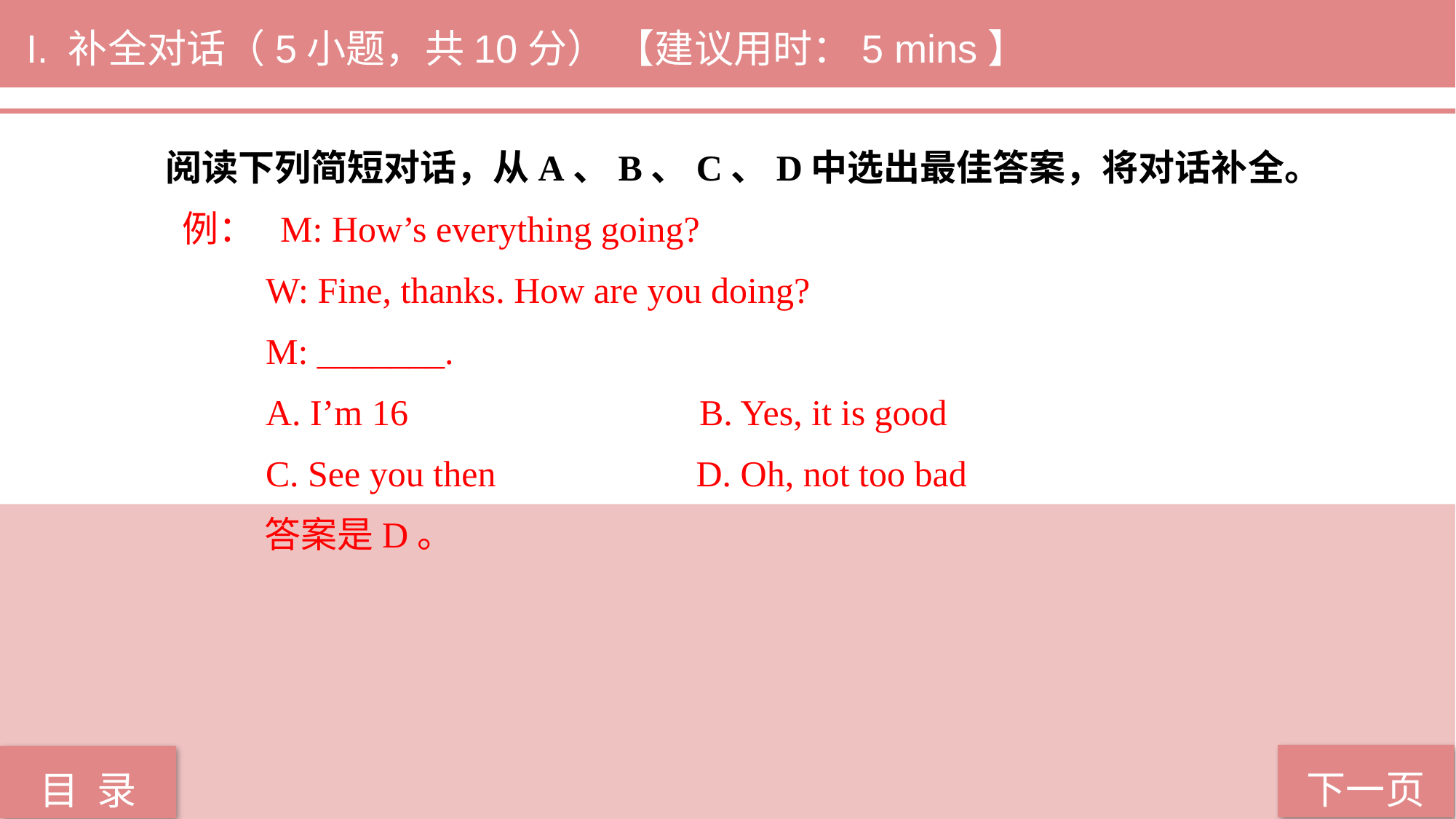

I. 补全对话（5小题，共10分） 【建议用时：5 mins】
阅读下列简短对话，从A、B、C、D中选出最佳答案，将对话补全。
 例：  M: How’s everything going?
           W: Fine, thanks. How are you doing?
           M: _______.
           A. I’m 16                                B. Yes, it is good
           C. See you then                      D. Oh, not too bad
           答案是D。